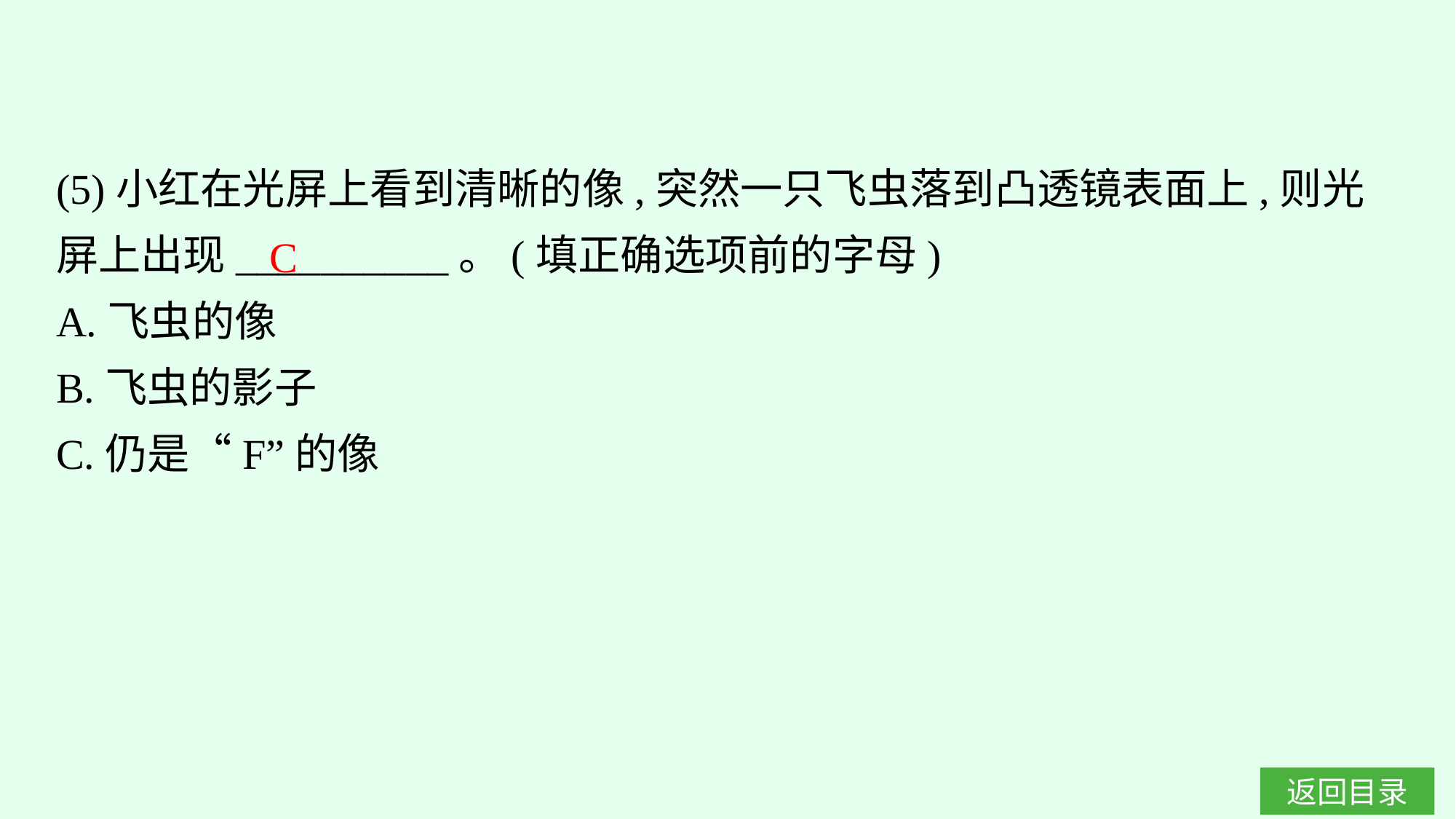

(5)小红在光屏上看到清晰的像,突然一只飞虫落到凸透镜表面上,则光屏上出现__________。(填正确选项前的字母)
A.飞虫的像
B.飞虫的影子
C.仍是“F”的像
C